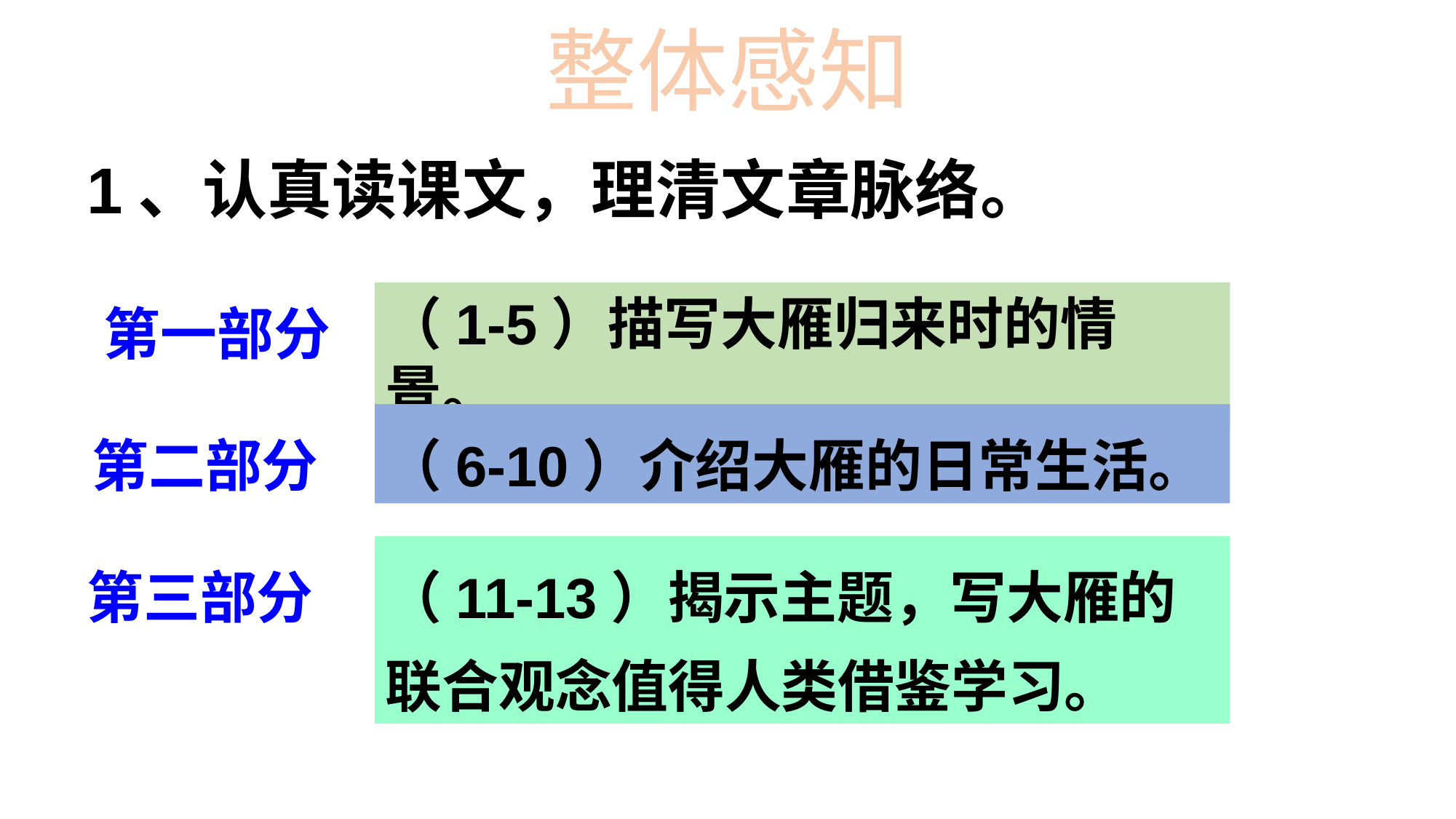

整体感知
1、认真读课文，理清文章脉络。
第一部分
（1-5）描写大雁归来时的情景。
第二部分
（6-10）介绍大雁的日常生活。
第三部分
（11-13）揭示主题，写大雁的联合观念值得人类借鉴学习。